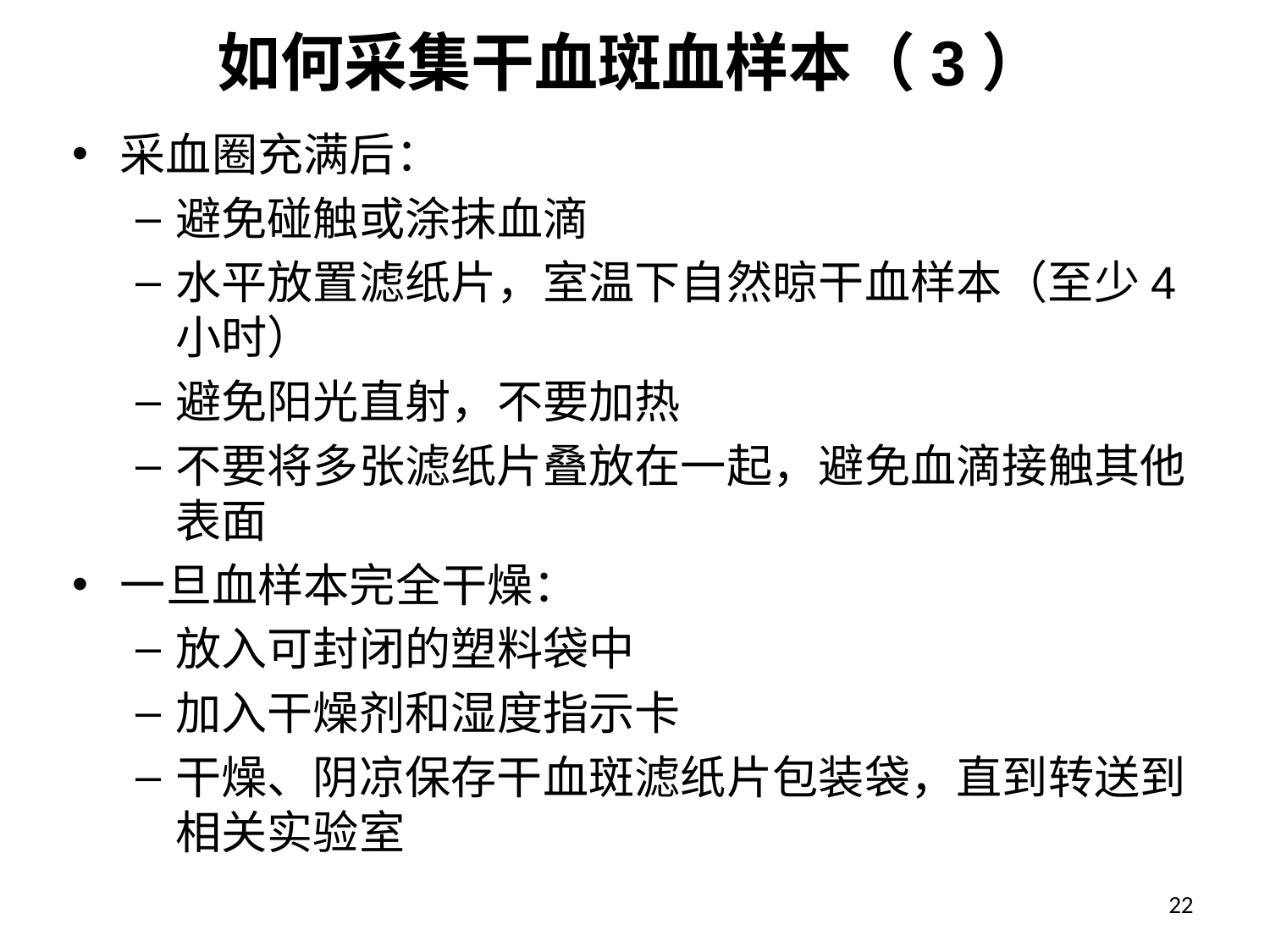

# 如何采集干血斑血样本（3）
采血圈充满后：
避免碰触或涂抹血滴
水平放置滤纸片，室温下自然晾干血样本（至少4小时）
避免阳光直射，不要加热
不要将多张滤纸片叠放在一起，避免血滴接触其他表面
一旦血样本完全干燥：
放入可封闭的塑料袋中
加入干燥剂和湿度指示卡
干燥、阴凉保存干血斑滤纸片包装袋，直到转送到相关实验室
22